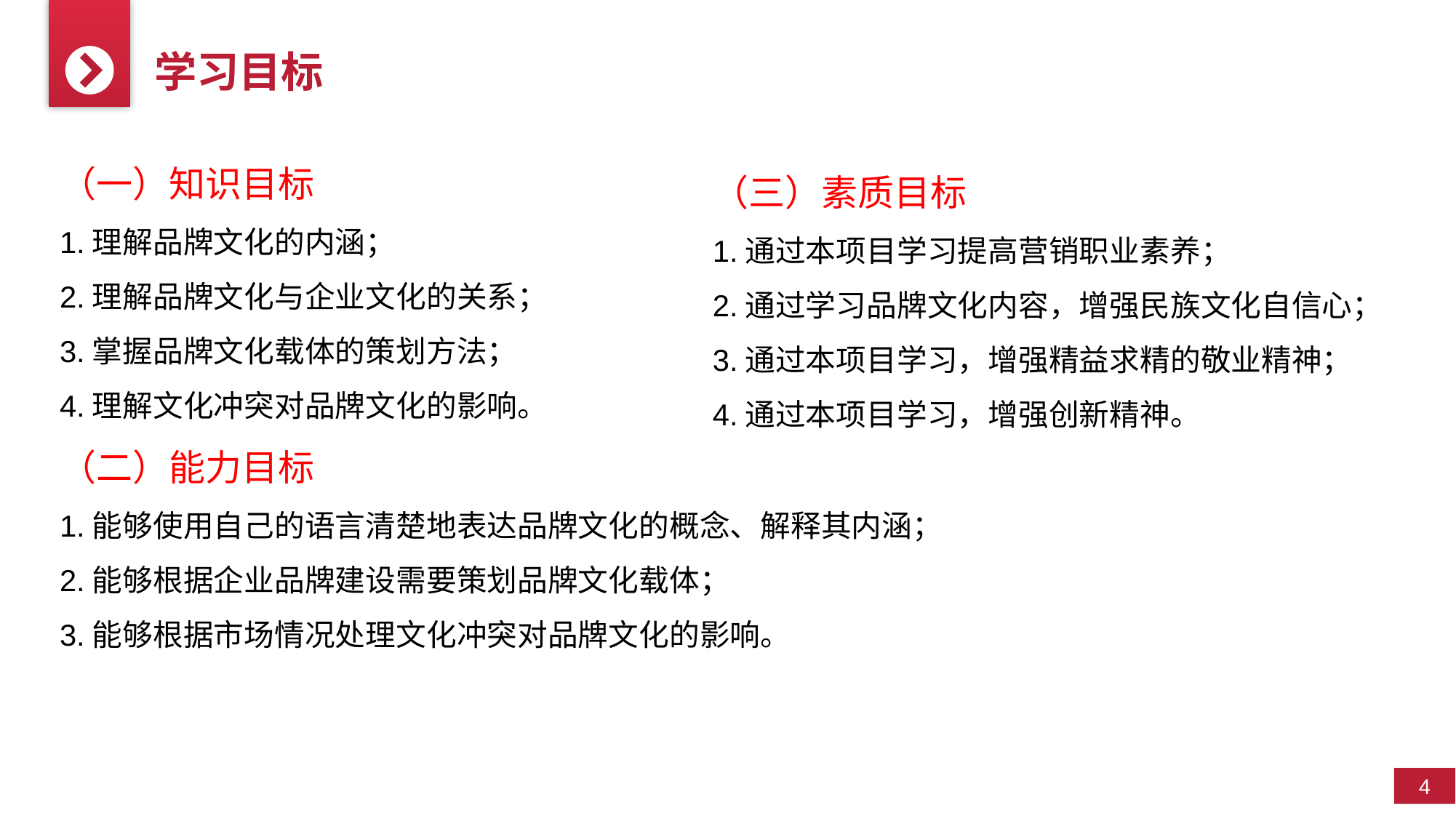

学习目标
（一）知识目标
1.理解品牌文化的内涵；
2.理解品牌文化与企业文化的关系；
3.掌握品牌文化载体的策划方法；
4.理解文化冲突对品牌文化的影响。
（二）能力目标
1.能够使用自己的语言清楚地表达品牌文化的概念、解释其内涵；
2.能够根据企业品牌建设需要策划品牌文化载体；
3.能够根据市场情况处理文化冲突对品牌文化的影响。

（三）素质目标
1.通过本项目学习提高营销职业素养；
2.通过学习品牌文化内容，增强民族文化自信心；
3.通过本项目学习，增强精益求精的敬业精神；
4.通过本项目学习，增强创新精神。